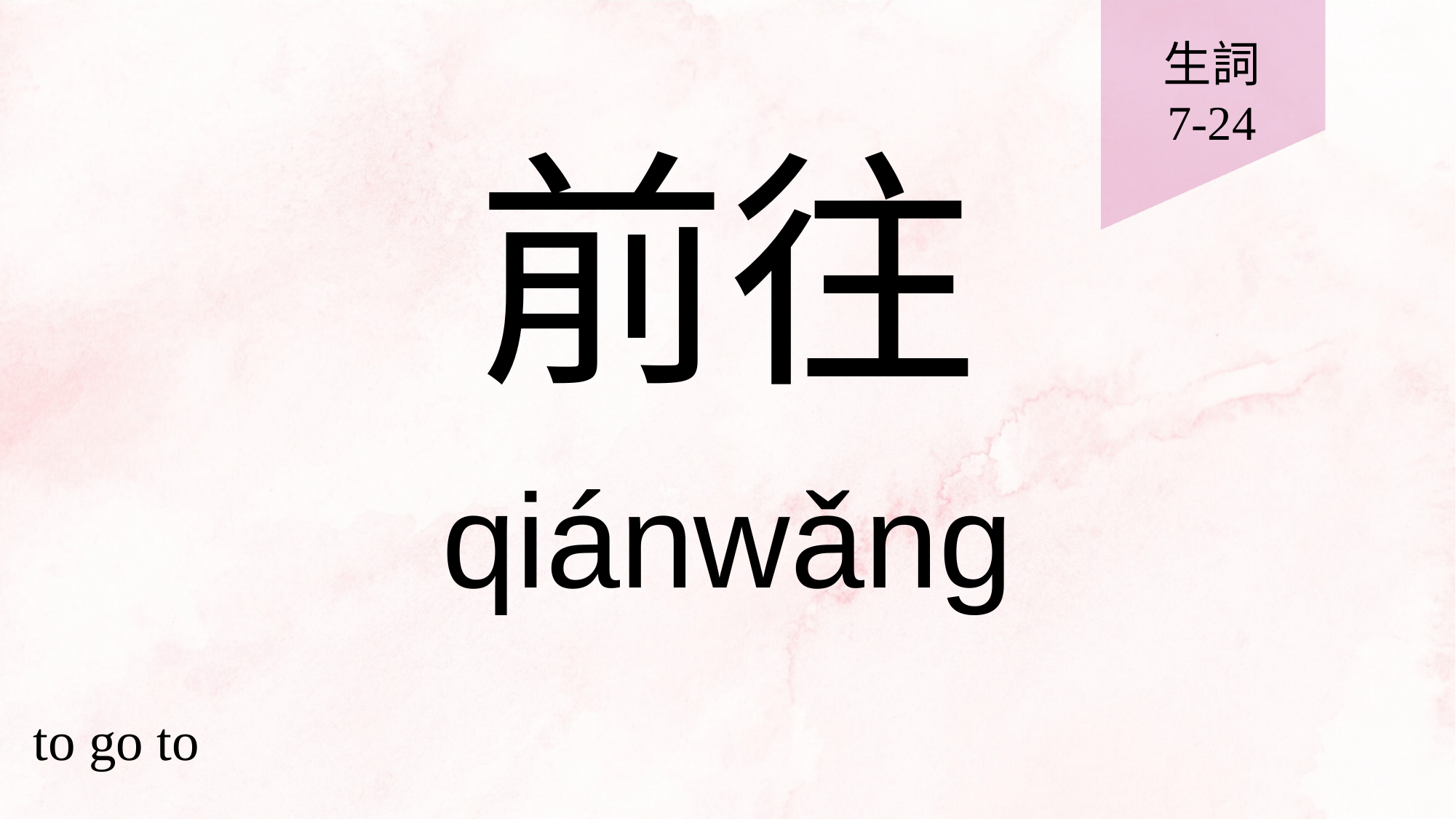

生詞
7-24
# 前往
qiánwǎng
to go to